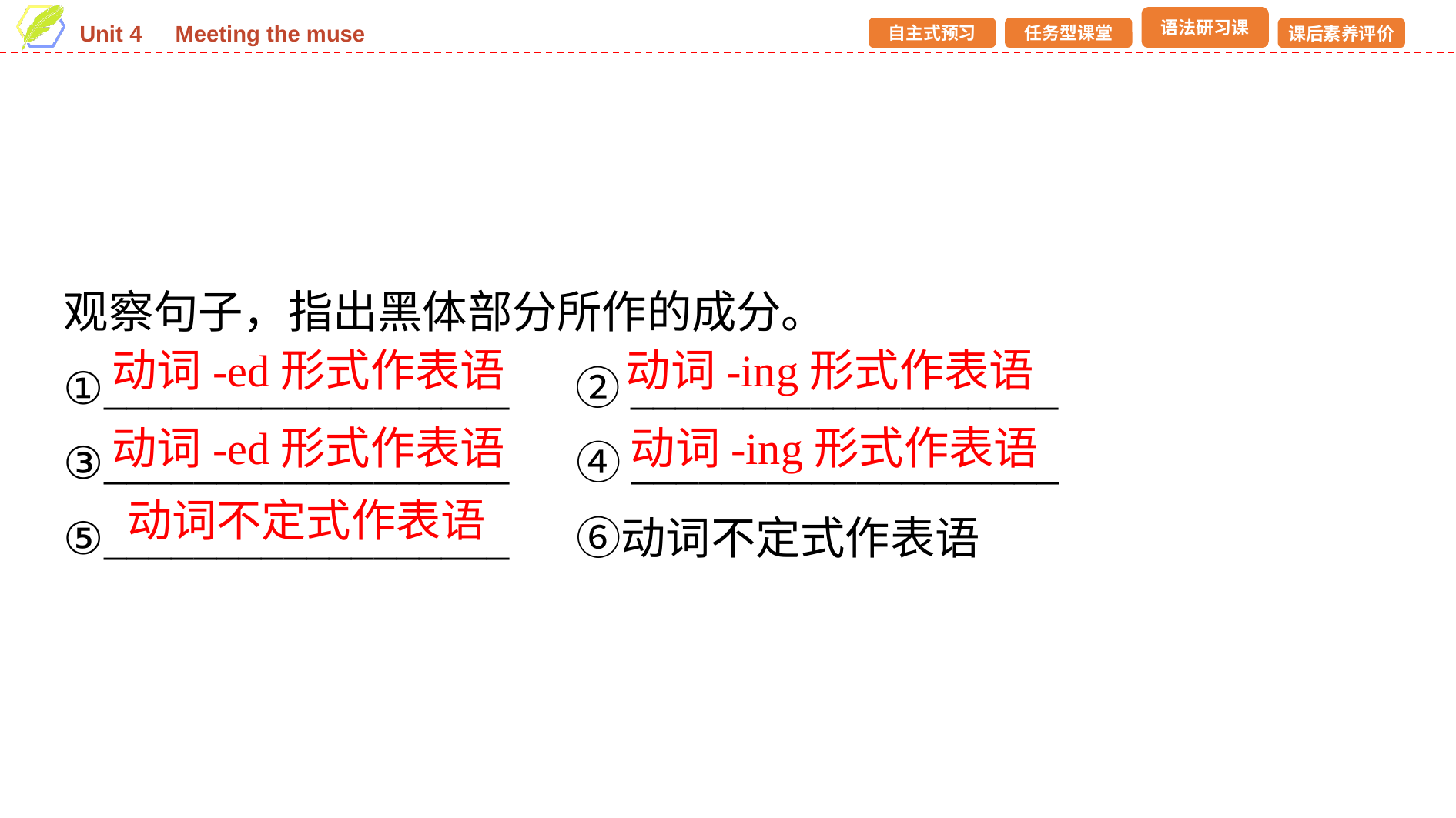

观察句子，指出黑体部分所作的成分。
①__________________　 ②___________________
③__________________ 　④___________________
⑤__________________ 　⑥动词不定式作表语
动词-ed形式作表语
动词-ing形式作表语
动词-ed形式作表语
动词-ing形式作表语
动词不定式作表语